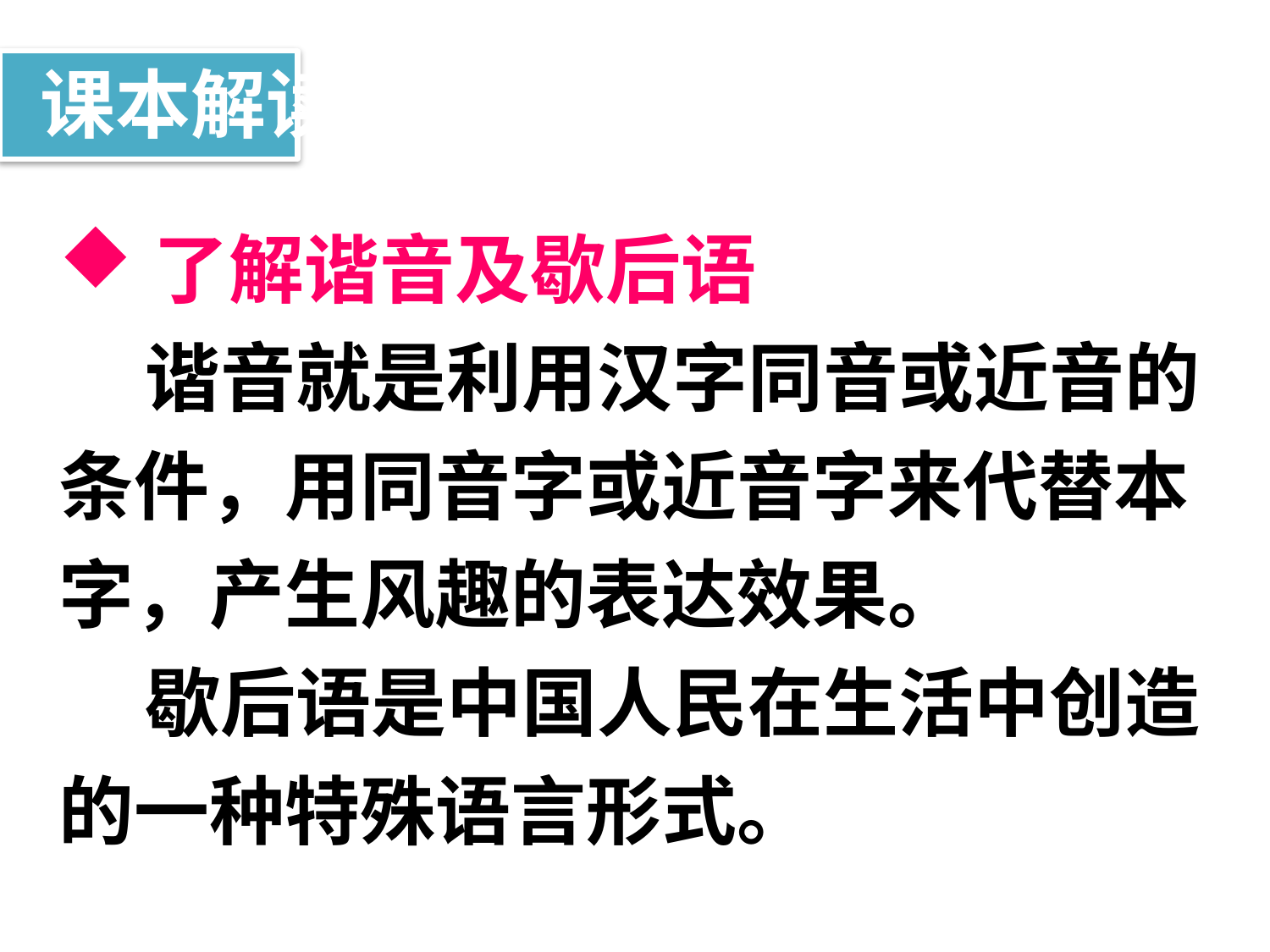

课本解读

了解谐音及歇后语
    谐音就是利用汉字同音或近音的条件，用同音字或近音字来代替本字，产生风趣的表达效果。
    歇后语是中国人民在生活中创造的一种特殊语言形式。